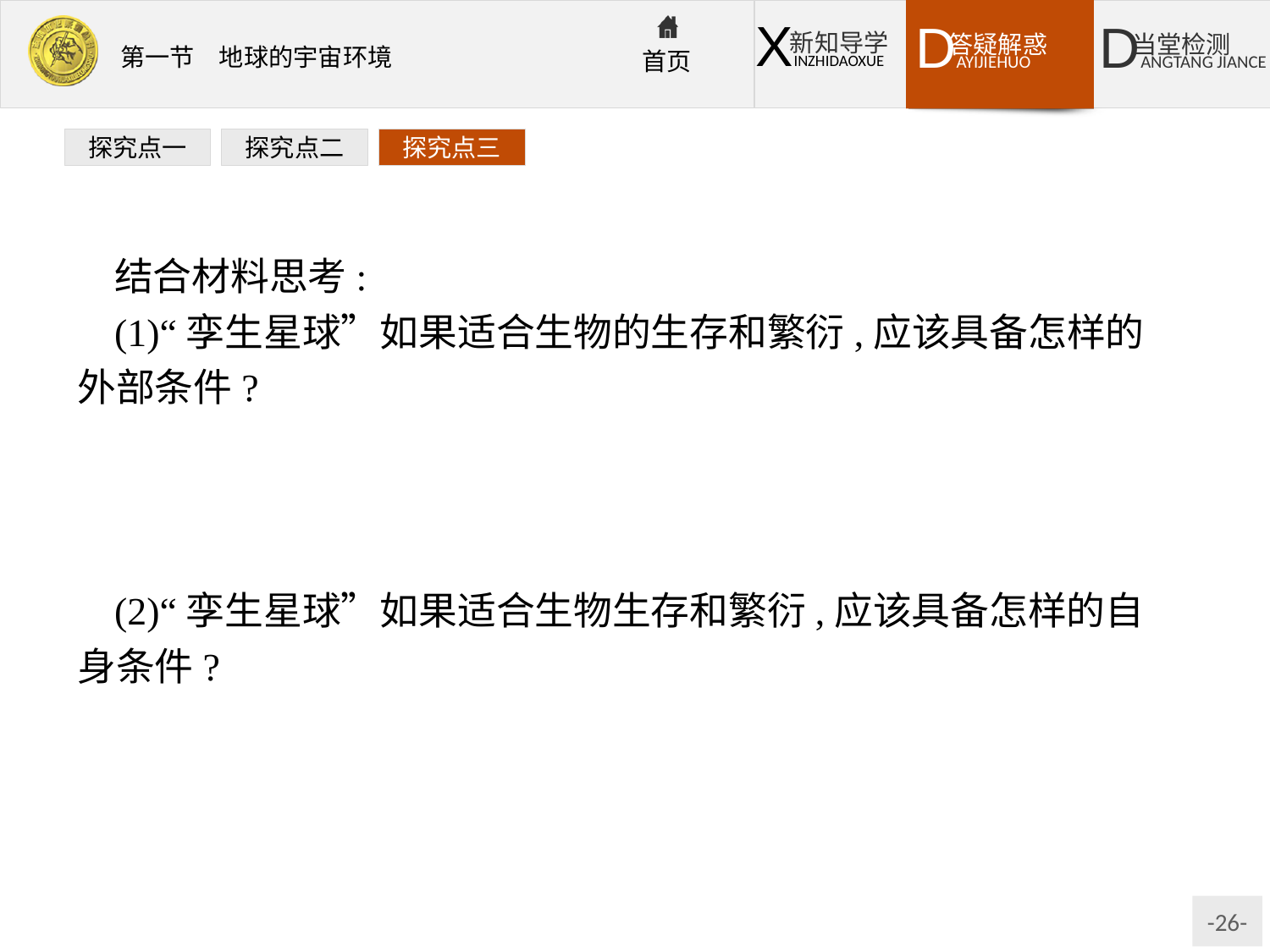

探究点一
探究点二
探究点三
结合材料思考:
(1)“孪生星球”如果适合生物的生存和繁衍,应该具备怎样的外部条件?
提示:①恒星的状态稳定,“孪生星球”所处的光照条件比较稳定。②“孪生星球”附近的行星际空间中,大、小行星绕恒星运行方向大多一致,各行其道,互不干扰。
(2)“孪生星球”如果适合生物生存和繁衍,应该具备怎样的自身条件?
提示:①充足的水分;②恰到好处的大气厚度和大气成分;③适宜的光照和温度条件。